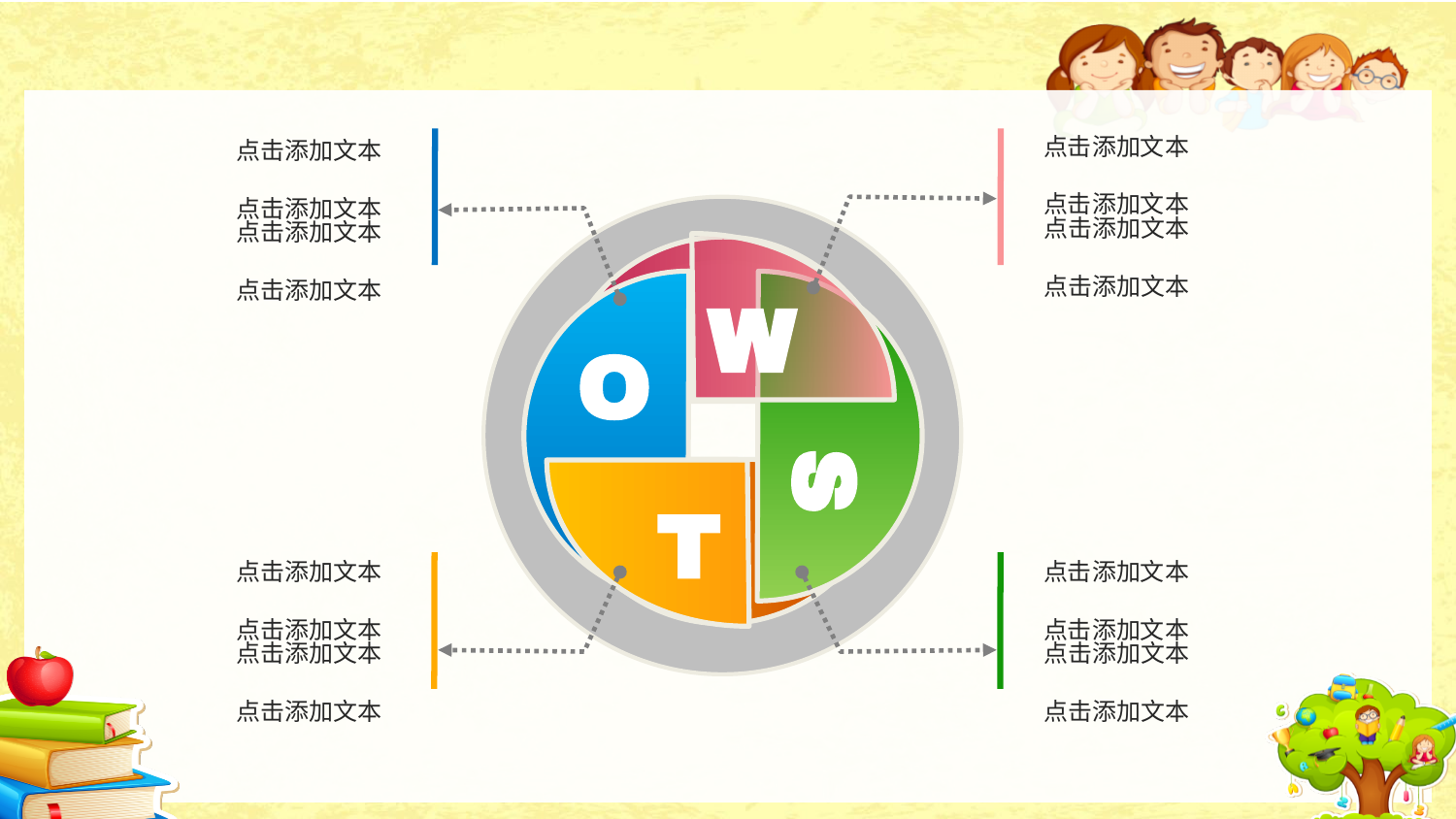

#
点击添加文本
点击添加文本
点击添加文本
点击添加文本
点击添加文本
点击添加文本
点击添加文本
点击添加文本

W
O
S
T
点击添加文本
点击添加文本
点击添加文本
点击添加文本
点击添加文本
点击添加文本
点击添加文本
点击添加文本